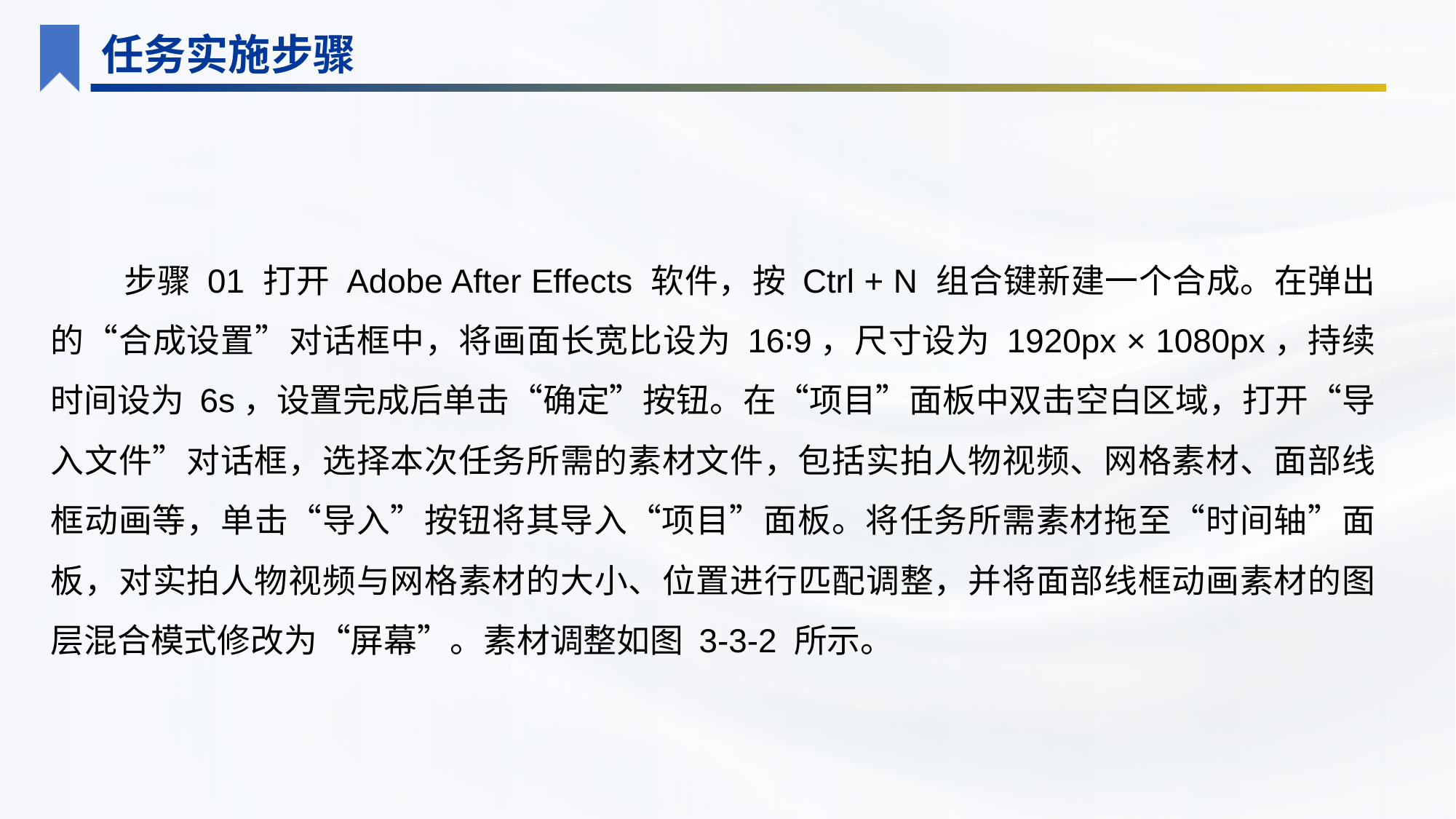

任务实施步骤
步骤 01 打开 Adobe After Effects 软件，按 Ctrl + N 组合键新建一个合成。在弹出的“合成设置”对话框中，将画面长宽比设为 16∶9，尺寸设为 1920px × 1080px，持续时间设为 6s，设置完成后单击“确定”按钮。在“项目”面板中双击空白区域，打开“导入文件”对话框，选择本次任务所需的素材文件，包括实拍人物视频、网格素材、面部线框动画等，单击“导入”按钮将其导入“项目”面板。将任务所需素材拖至“时间轴”面板，对实拍人物视频与网格素材的大小、位置进行匹配调整，并将面部线框动画素材的图层混合模式修改为“屏幕”。素材调整如图 3-3-2 所示。